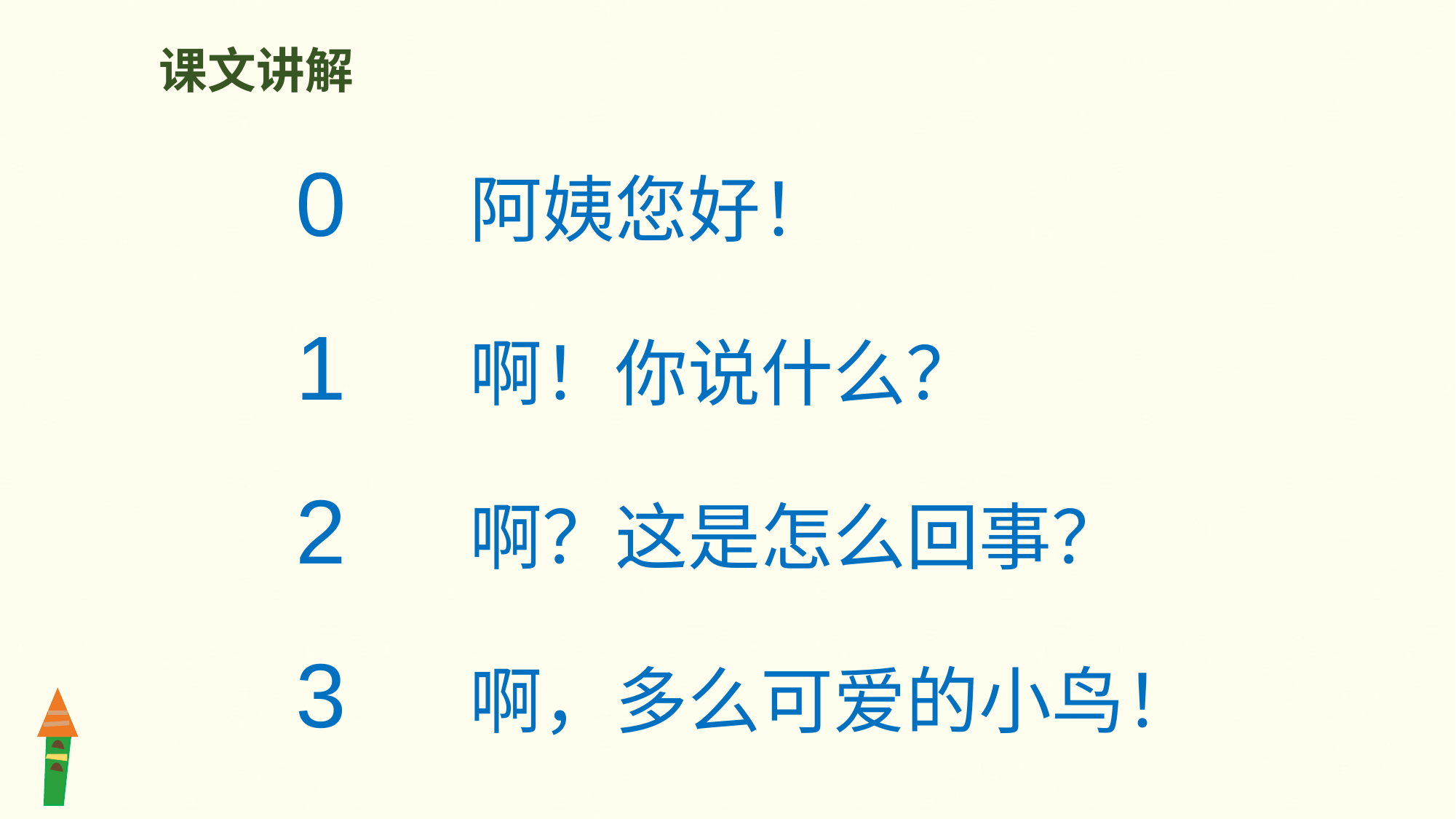

课文讲解
0    阿姨您好！
1    啊！你说什么？
2    啊？这是怎么回事？
3    啊，多么可爱的小鸟！